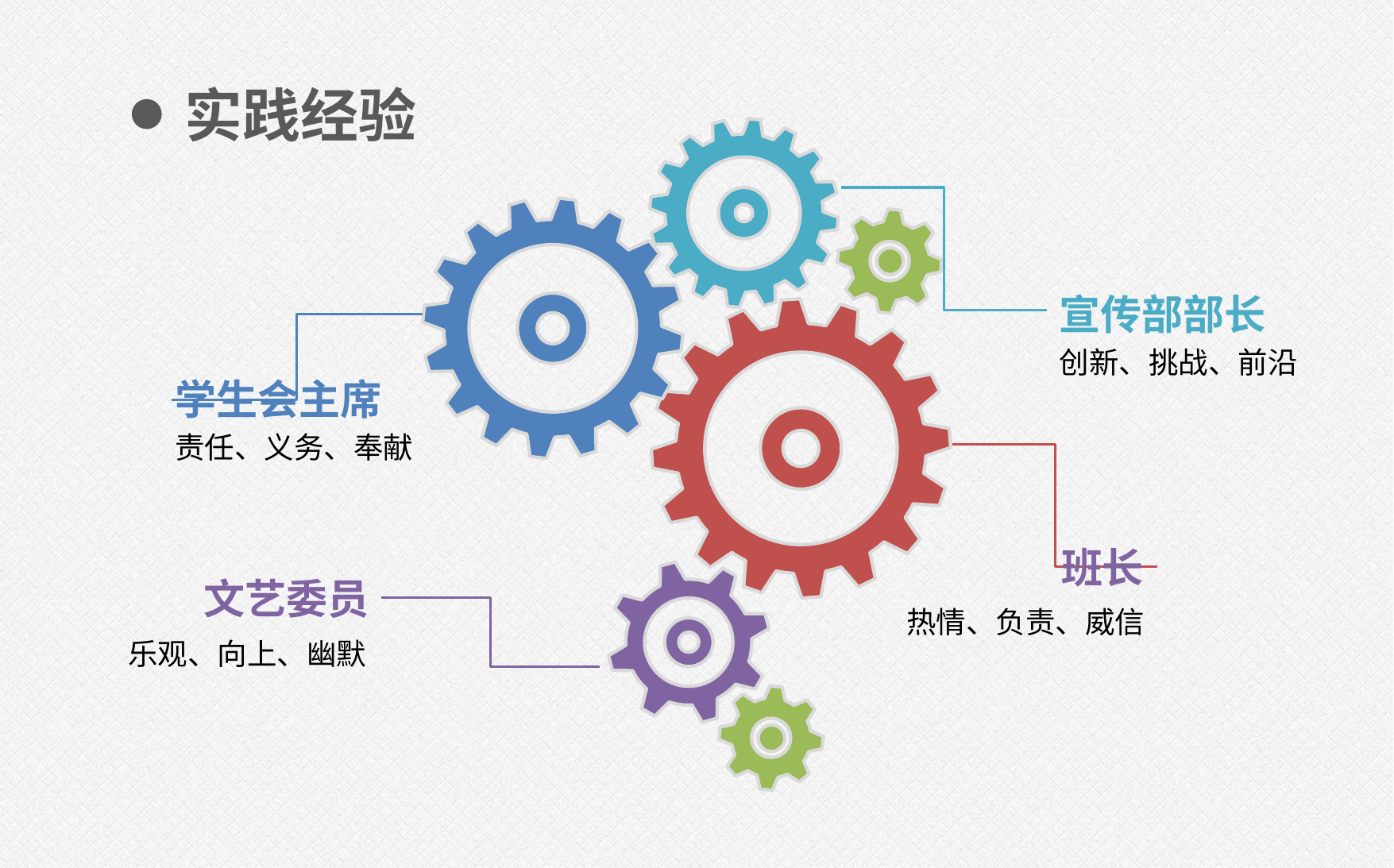

实践经验

宣传部部长

创新、挑战、前沿
学生会主席

责任、义务、奉献
班长

文艺委员
热情、负责、威信

乐观、向上、幽默